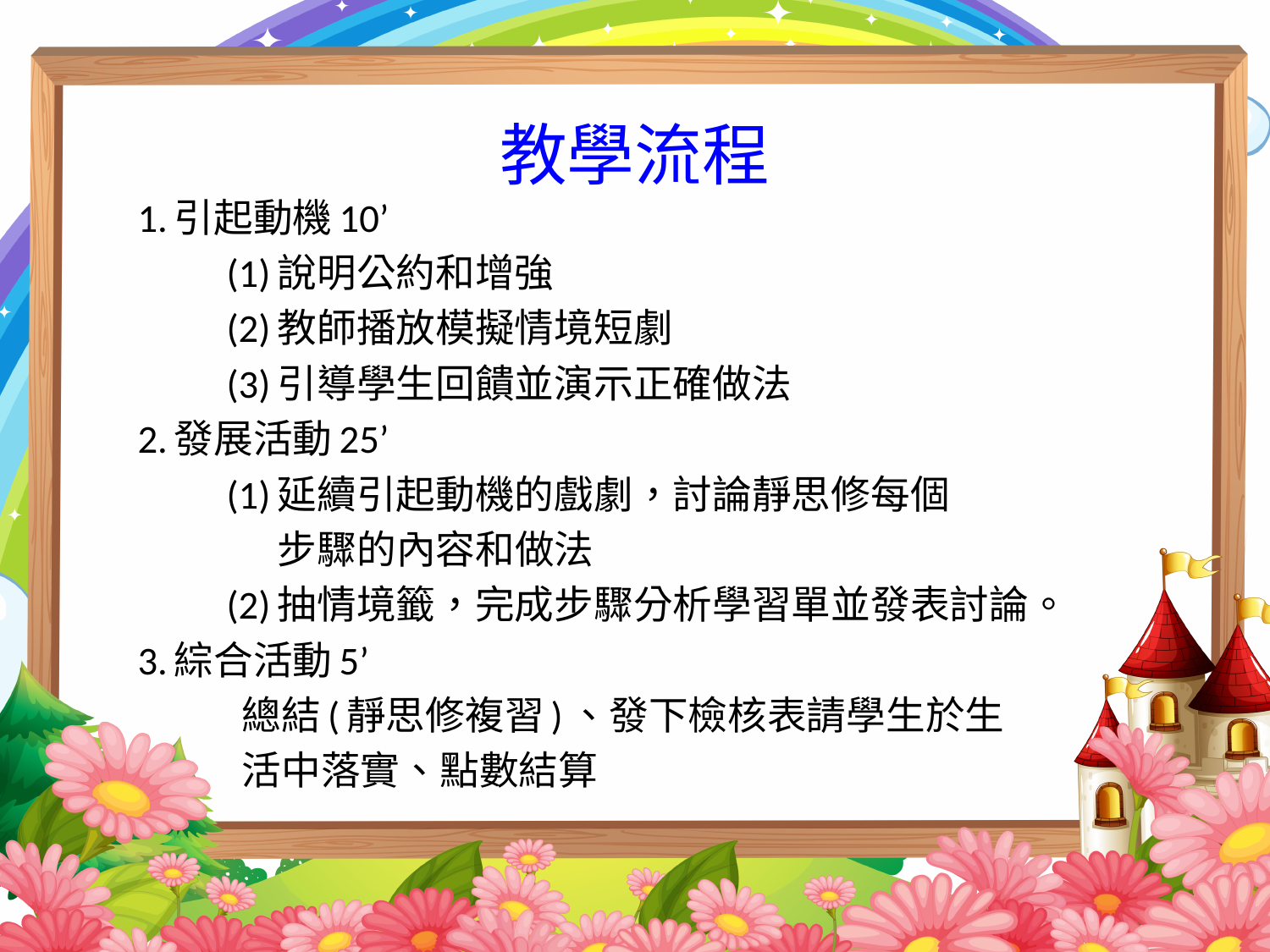

# 教學流程
1.引起動機10’
          (1)說明公約和增強
          (2)教師播放模擬情境短劇
          (3)引導學生回饋並演示正確做法
2.發展活動25’
          (1)延續引起動機的戲劇，討論靜思修每個
               步驟的內容和做法
          (2)抽情境籤，完成步驟分析學習單並發表討論。
3.綜合活動5’
           總結(靜思修複習)、發下檢核表請學生於生
           活中落實、點數結算